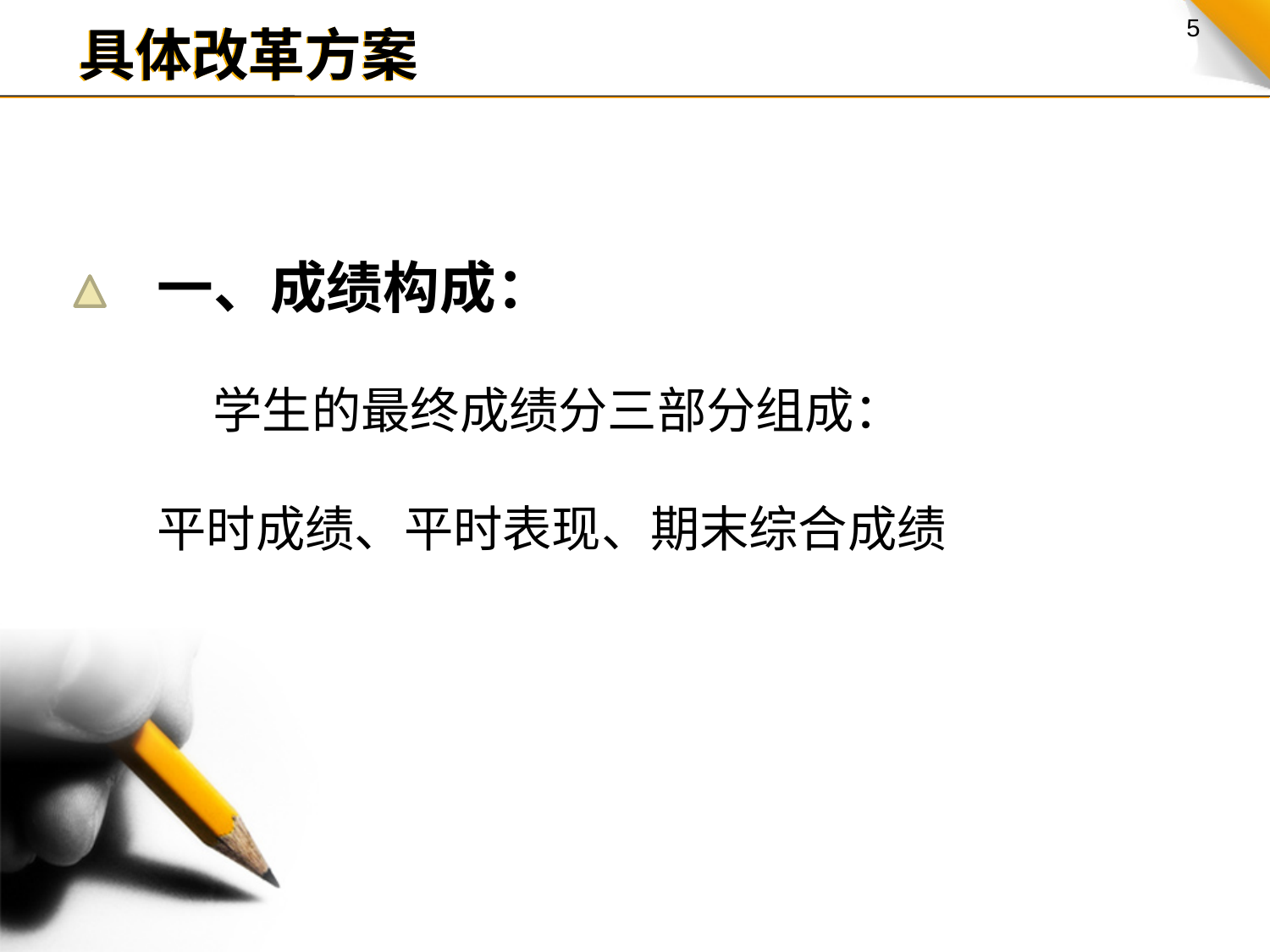

具体改革方案
一、成绩构成：
    学生的最终成绩分三部分组成：
平时成绩、平时表现、期末综合成绩